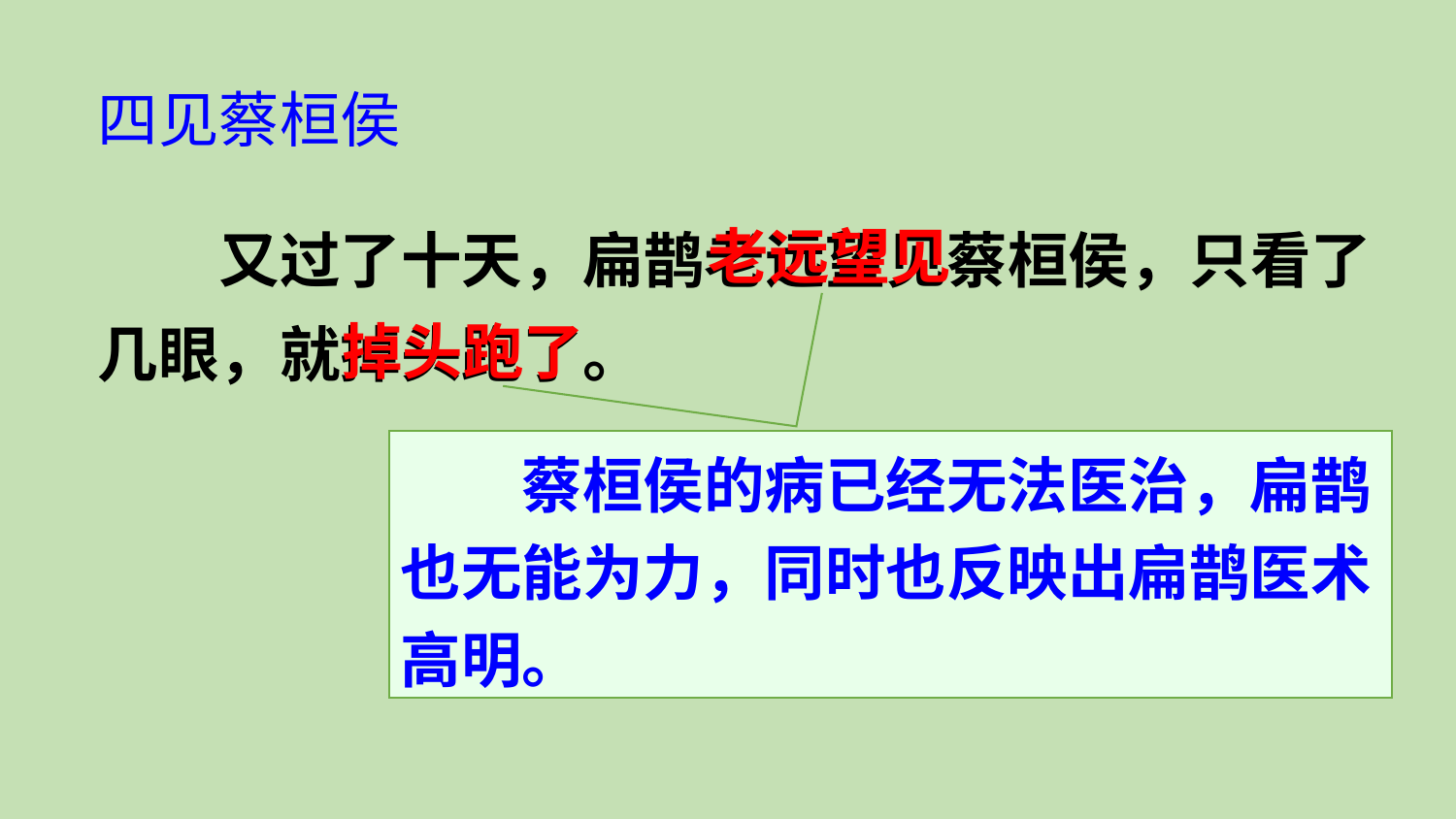

四见蔡桓侯
又过了十天，扁鹊老远望见蔡桓侯，只看了几眼，就掉头跑了。
老远望见
掉头跑了
蔡桓侯的病已经无法医治，扁鹊也无能为力，同时也反映出扁鹊医术高明。